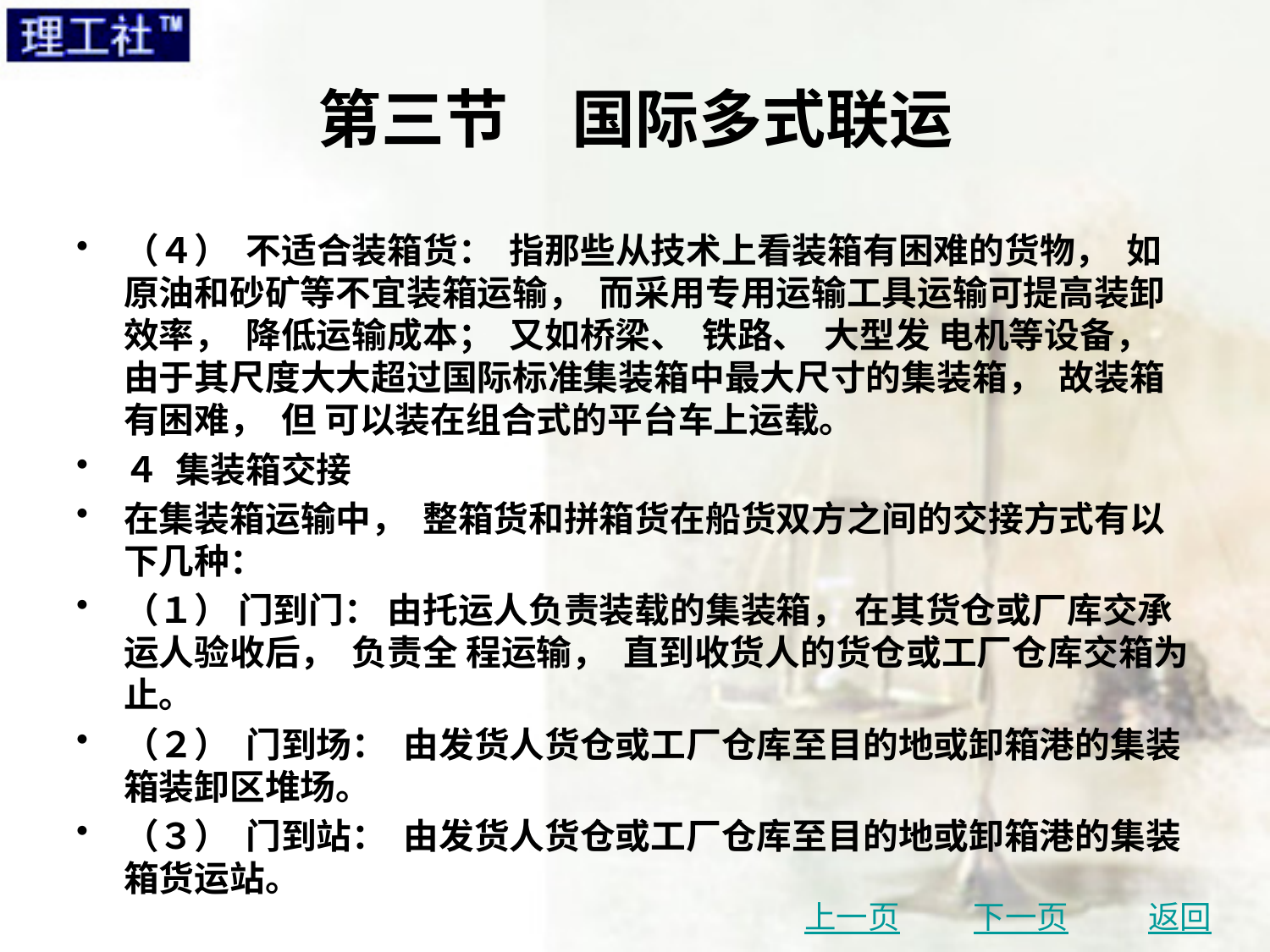

# 第三节　国际多式联运
（４）  不适合装箱货：  指那些从技术上看装箱有困难的货物，  如原油和砂矿等不宜装箱运输，  而采用专用运输工具运输可提高装卸效率，  降低运输成本；  又如桥梁、  铁路、  大型发 电机等设备，  由于其尺度大大超过国际标准集装箱中最大尺寸的集装箱，  故装箱有困难，  但 可以装在组合式的平台车上运载。
４  集装箱交接
在集装箱运输中，  整箱货和拼箱货在船货双方之间的交接方式有以下几种：
（１） 门到门： 由托运人负责装载的集装箱， 在其货仓或厂库交承运人验收后，  负责全 程运输，  直到收货人的货仓或工厂仓库交箱为止。
（２）  门到场：  由发货人货仓或工厂仓库至目的地或卸箱港的集装箱装卸区堆场。
（３）  门到站：  由发货人货仓或工厂仓库至目的地或卸箱港的集装箱货运站。

上一页
下一页
返回